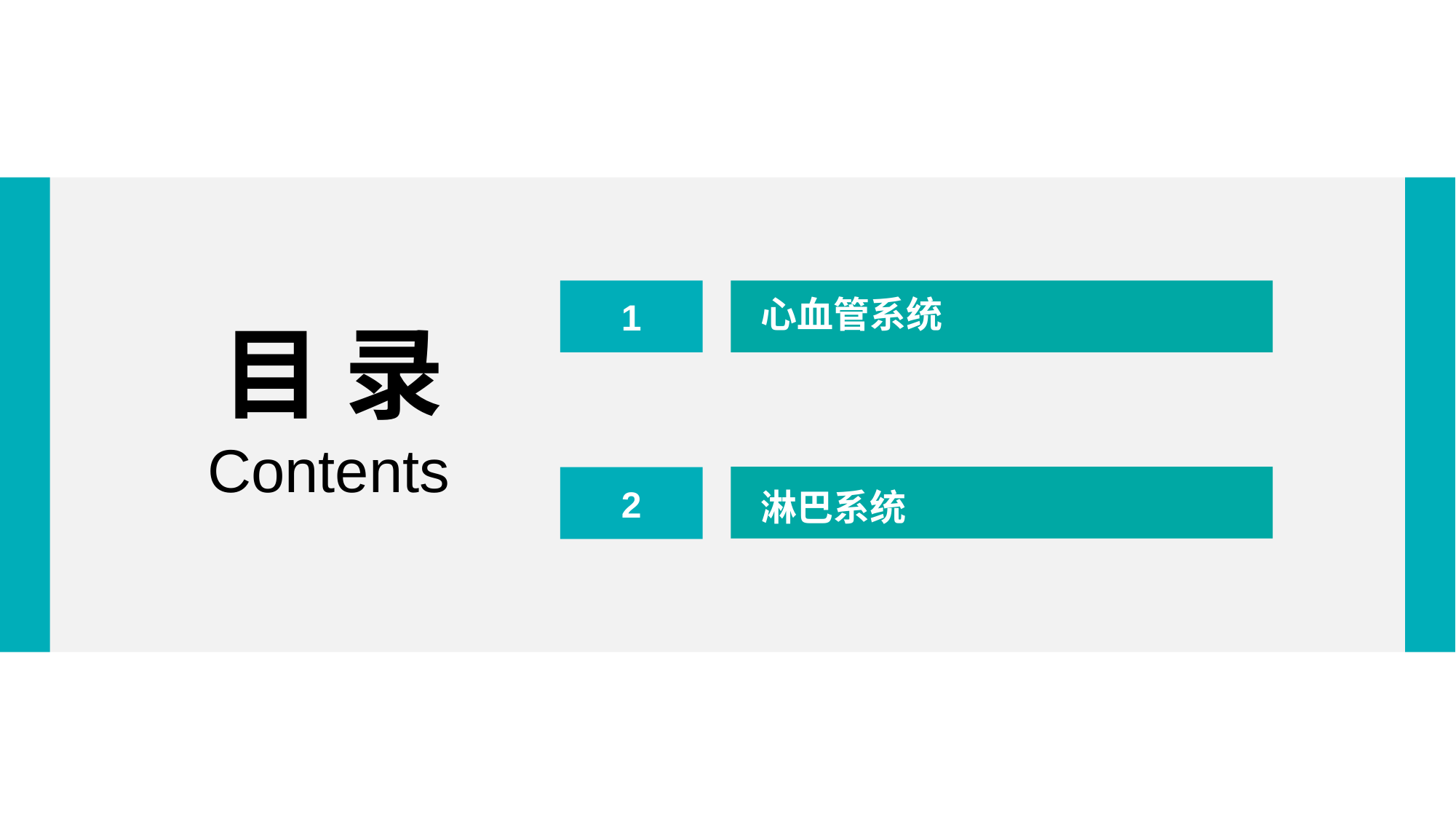

1

心血管系统
目 录
Contents

2
淋巴系统